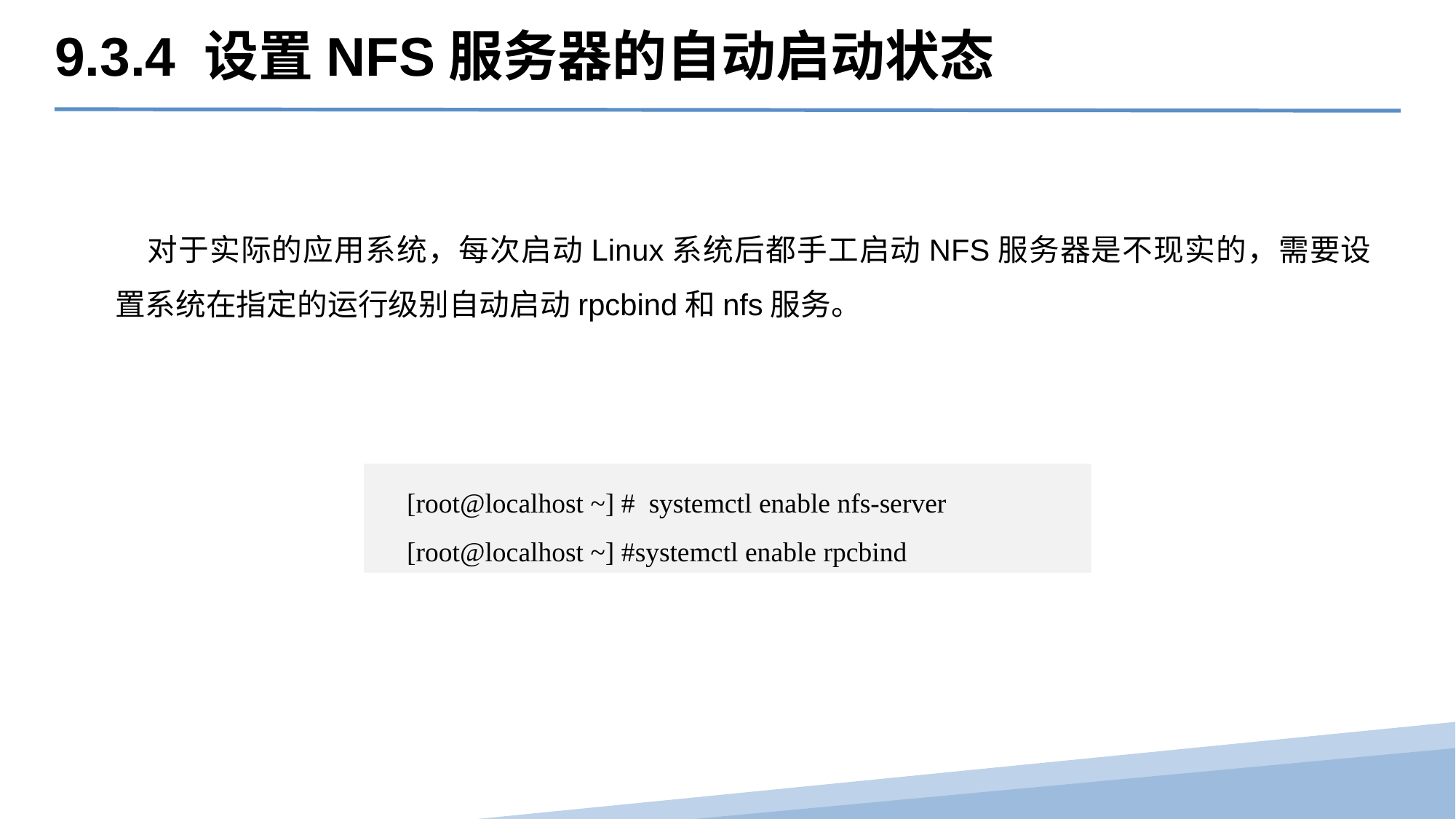

9.3.4 设置NFS服务器的自动启动状态
对于实际的应用系统，每次启动Linux系统后都手工启动NFS服务器是不现实的，需要设置系统在指定的运行级别自动启动rpcbind和nfs服务。

[root@localhost ~] #  systemctl enable nfs-server
[root@localhost ~] #systemctl enable rpcbind